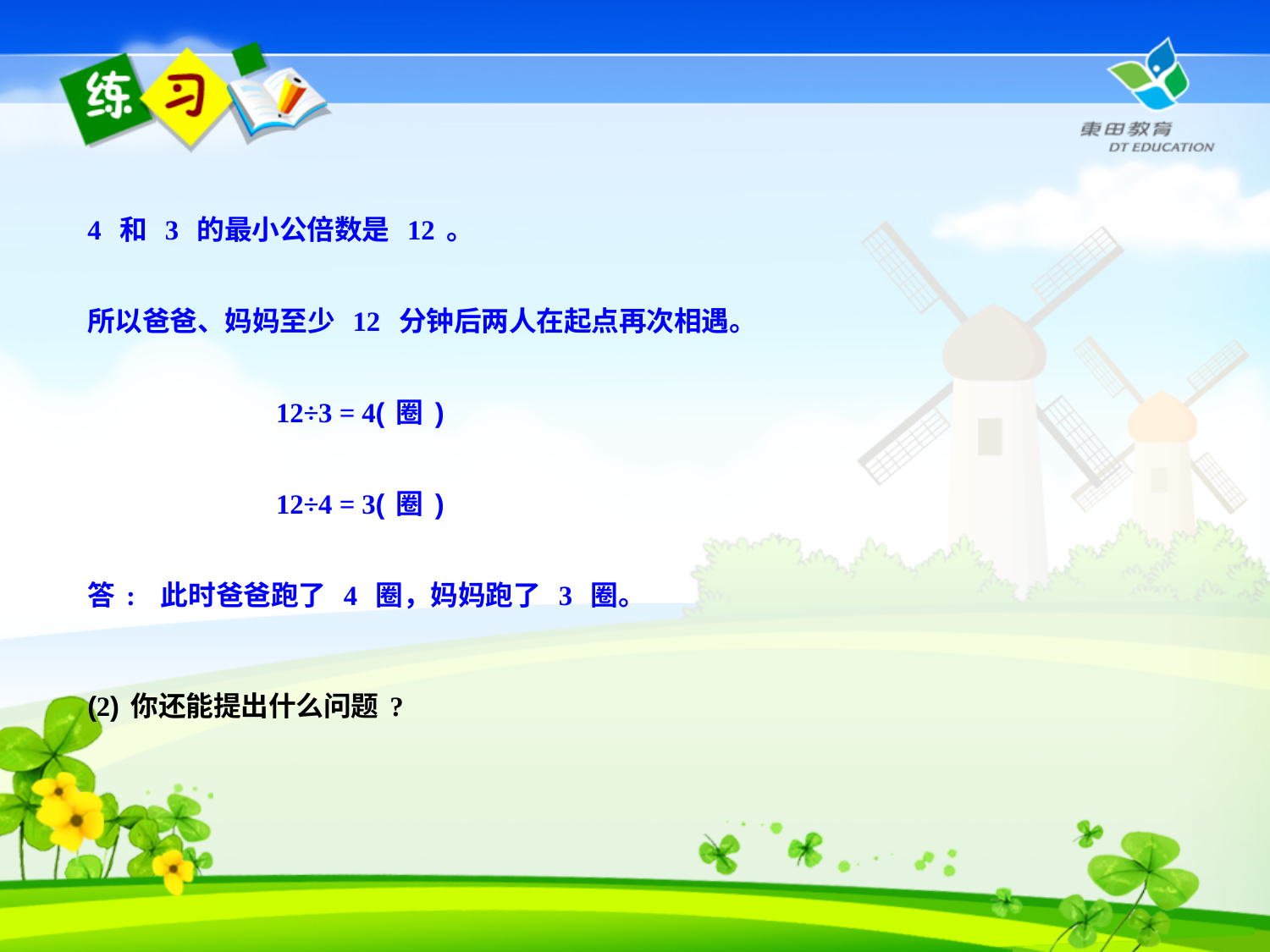

4 和 3 的最小公倍数是 12。
所以爸爸、妈妈至少 12 分钟后两人在起点再次相遇。
                           12÷3 = 4(圈)
                           12÷4 = 3(圈)
答:  此时爸爸跑了 4 圈，妈妈跑了 3 圈。
(2)你还能提出什么问题?